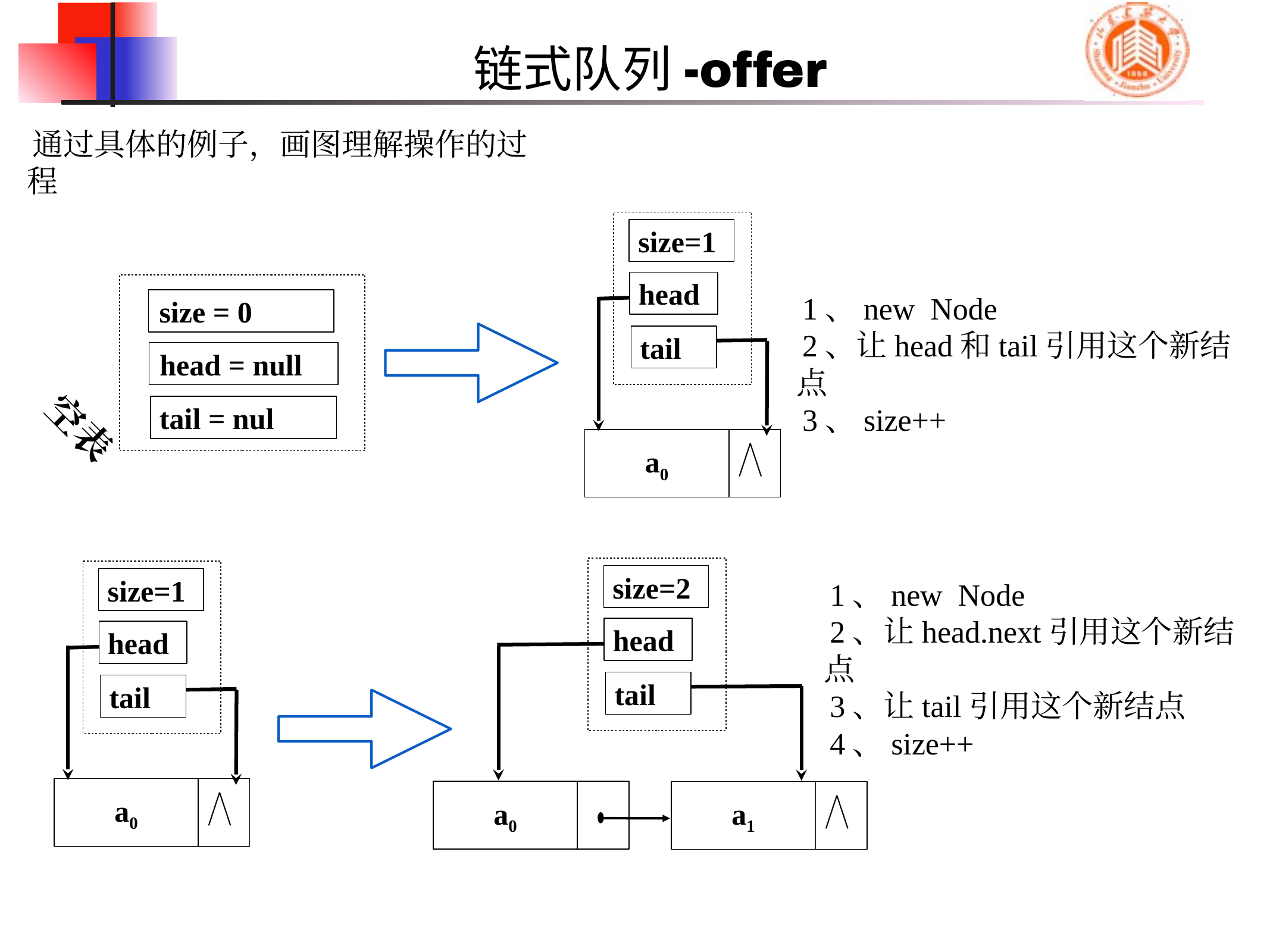

# 链式队列-offer
通过具体的例子，画图理解操作的过程
size=1

head

tail

a0

size = 0
head = null
空表

tail = nul
1、new  Node
2、让head和tail引用这个新结点
3、size++

size=2

head

tail

a0

a1

size=1

head

tail

a0

1、new  Node
2、让head.next引用这个新结点
3、让tail引用这个新结点
4、size++